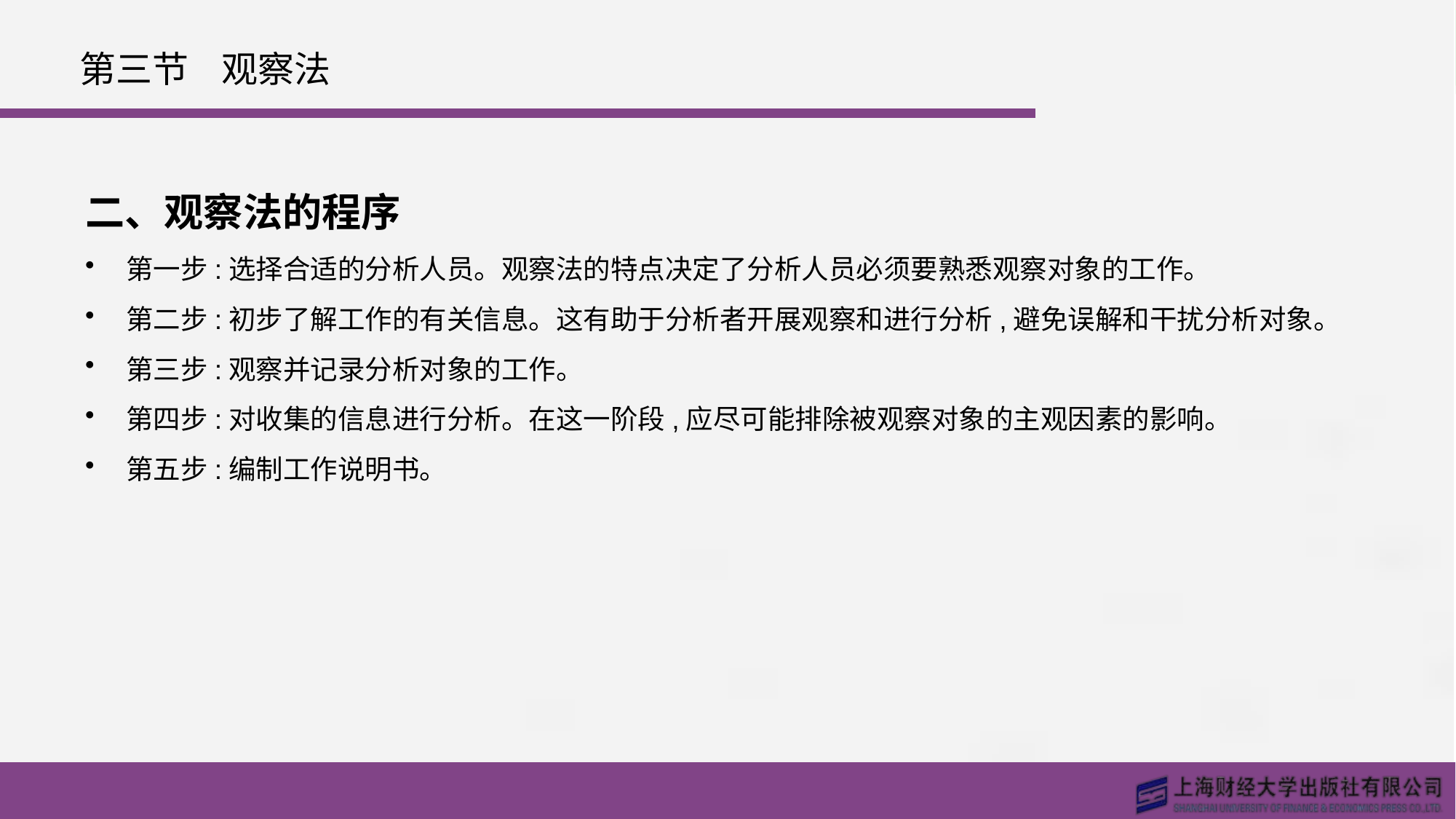

# 第三节    观察法
二、观察法的程序
第一步:选择合适的分析人员。观察法的特点决定了分析人员必须要熟悉观察对象的工作。
第二步:初步了解工作的有关信息。这有助于分析者开展观察和进行分析,避免误解和干扰分析对象。
第三步:观察并记录分析对象的工作。
第四步:对收集的信息进行分析。在这一阶段,应尽可能排除被观察对象的主观因素的影响。
第五步:编制工作说明书。